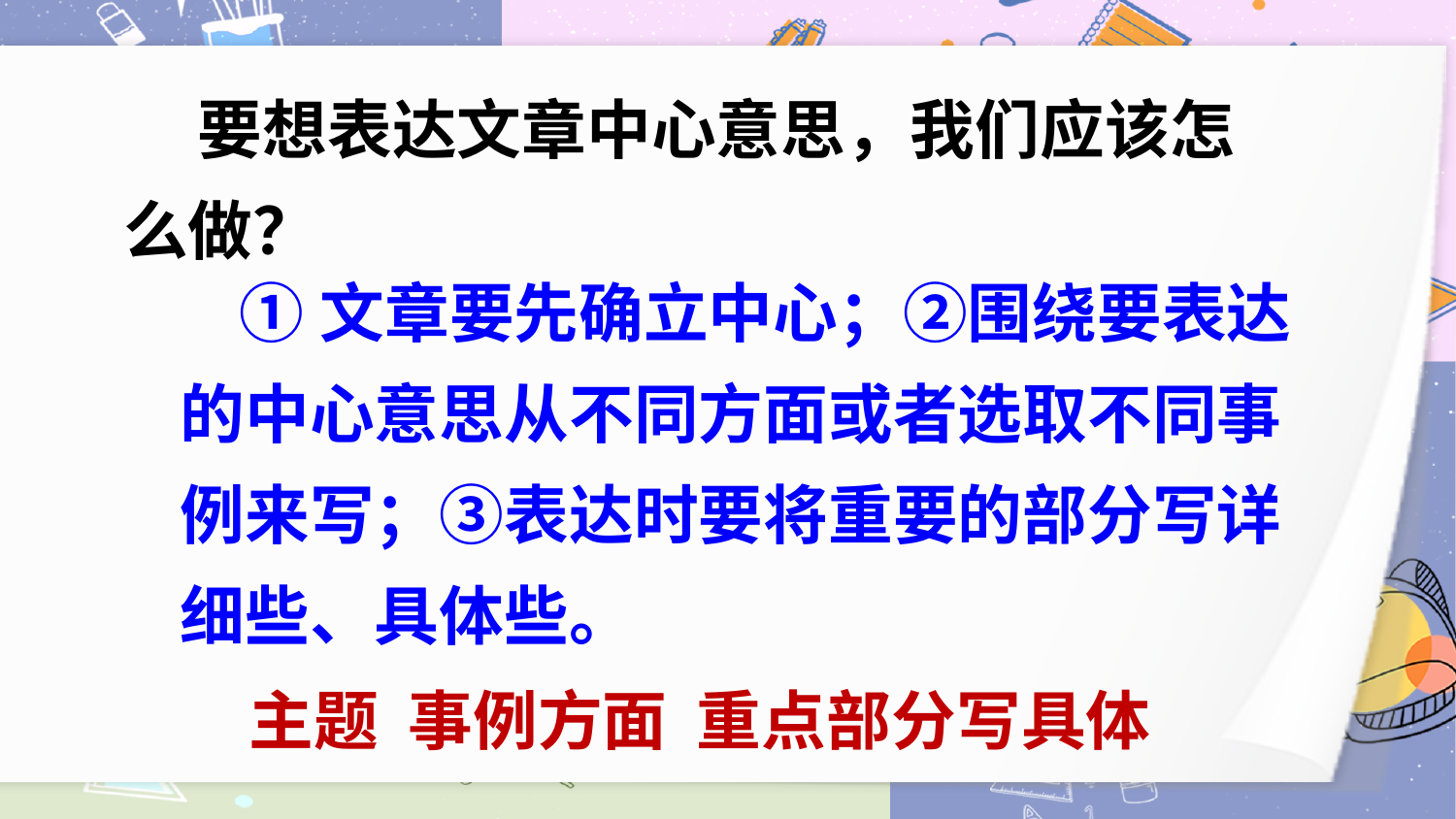

要想表达文章中心意思，我们应该怎么做？
    ①文章要先确立中心；②围绕要表达的中心意思从不同方面或者选取不同事例来写；③表达时要将重要的部分写详细些、具体些。
主题  事例方面  重点部分写具体